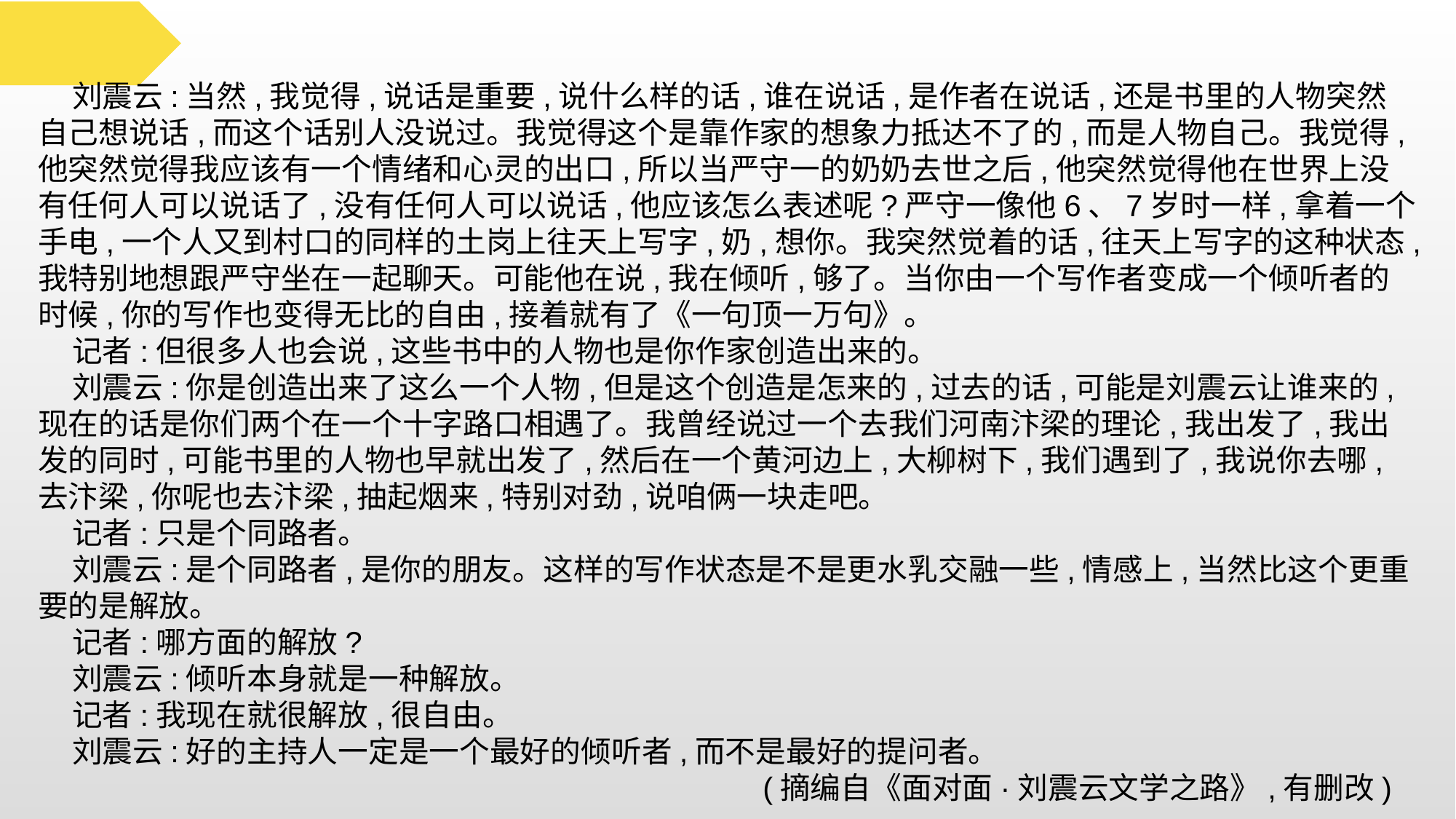

刘震云:当然,我觉得,说话是重要,说什么样的话,谁在说话,是作者在说话,还是书里的人物突然自己想说话,而这个话别人没说过。我觉得这个是靠作家的想象力抵达不了的,而是人物自己。我觉得,他突然觉得我应该有一个情绪和心灵的出口,所以当严守一的奶奶去世之后,他突然觉得他在世界上没有任何人可以说话了,没有任何人可以说话,他应该怎么表述呢?严守一像他6、7岁时一样,拿着一个手电,一个人又到村口的同样的土岗上往天上写字,奶,想你。我突然觉着的话,往天上写字的这种状态,我特别地想跟严守坐在一起聊天。可能他在说,我在倾听,够了。当你由一个写作者变成一个倾听者的时候,你的写作也变得无比的自由,接着就有了《一句顶一万句》。
    记者:但很多人也会说,这些书中的人物也是你作家创造出来的。
    刘震云:你是创造出来了这么一个人物,但是这个创造是怎来的,过去的话,可能是刘震云让谁来的,现在的话是你们两个在一个十字路口相遇了。我曾经说过一个去我们河南汴梁的理论,我出发了,我出发的同时,可能书里的人物也早就出发了,然后在一个黄河边上,大柳树下,我们遇到了,我说你去哪,去汴梁,你呢也去汴梁,抽起烟来,特别对劲,说咱俩一块走吧。
    记者:只是个同路者。
    刘震云:是个同路者,是你的朋友。这样的写作状态是不是更水乳交融一些,情感上,当然比这个更重要的是解放。
    记者:哪方面的解放?
    刘震云:倾听本身就是一种解放。
    记者:我现在就很解放,很自由。
    刘震云:好的主持人一定是一个最好的倾听者,而不是最好的提问者。
(摘编自《面对面·刘震云文学之路》,有删改)